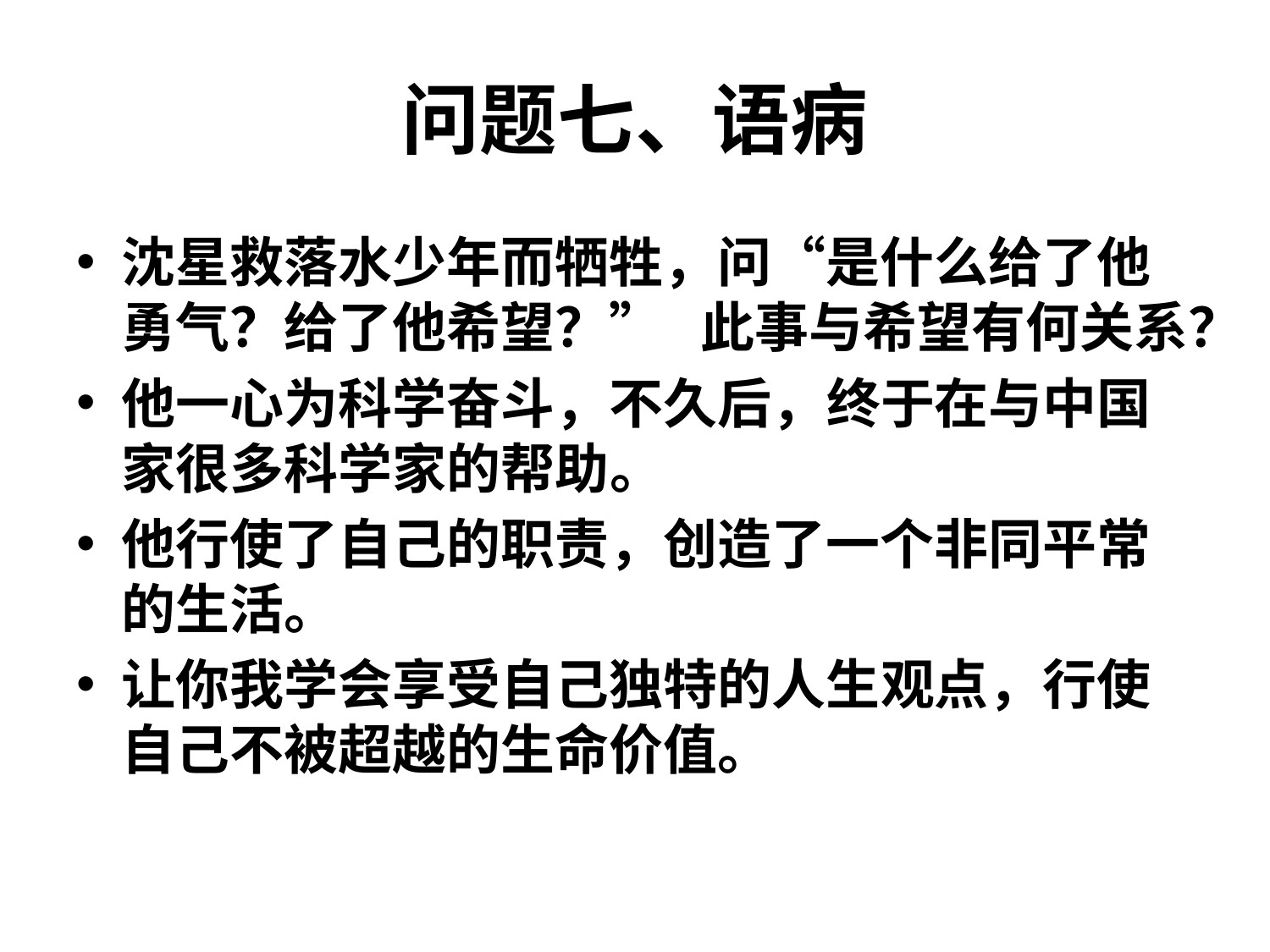

# 问题七、语病
沈星救落水少年而牺牲，问“是什么给了他勇气？给了他希望？”   此事与希望有何关系？
他一心为科学奋斗，不久后，终于在与中国家很多科学家的帮助。
他行使了自己的职责，创造了一个非同平常的生活。
让你我学会享受自己独特的人生观点，行使自己不被超越的生命价值。